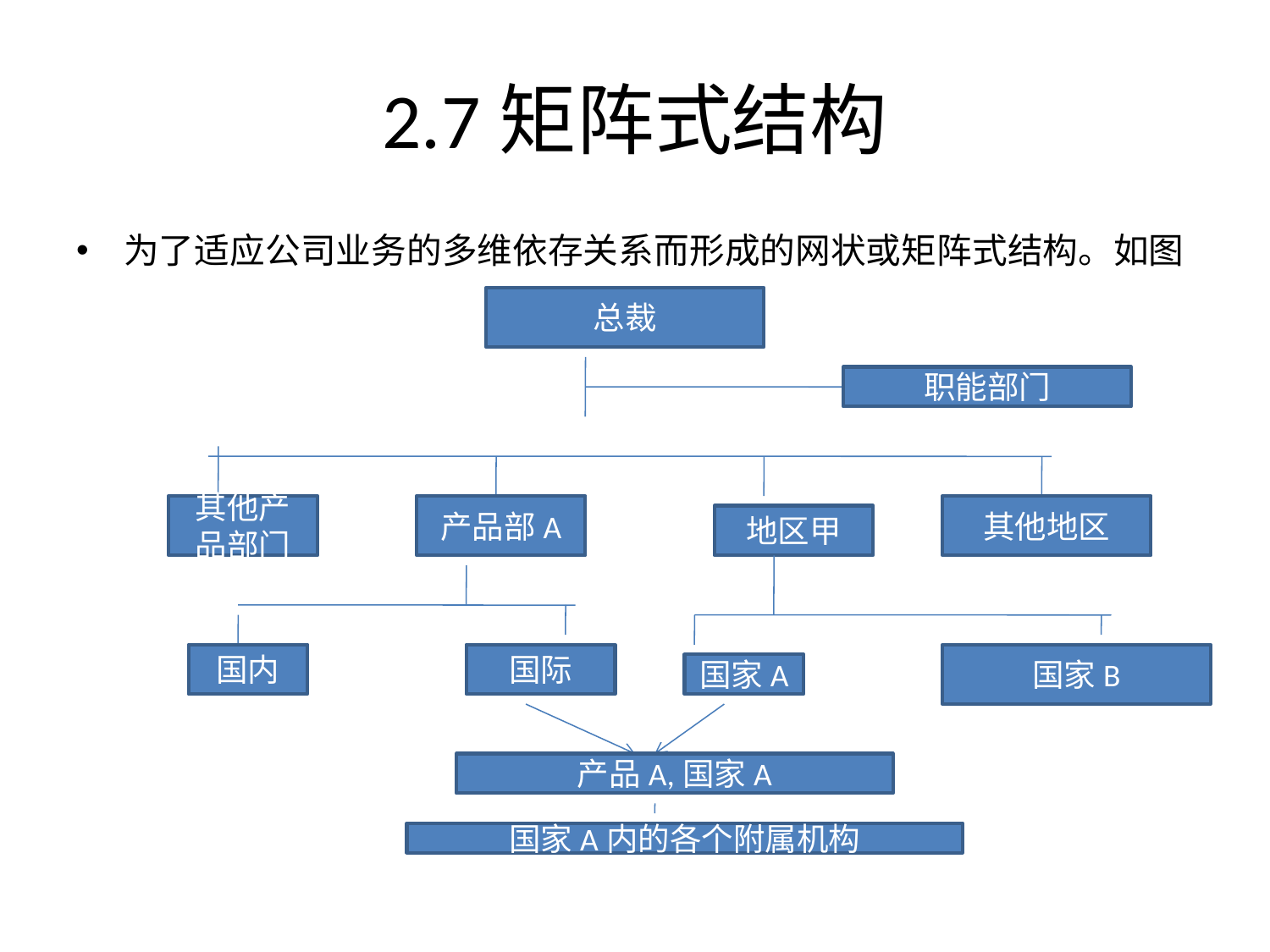

# 2.7矩阵式结构
为了适应公司业务的多维依存关系而形成的网状或矩阵式结构。如图

总裁
职能部门
其他产品部门
产品部A
其他地区
地区甲
国内
国际
国家B
国家A
产品A,国家A
国家A内的各个附属机构